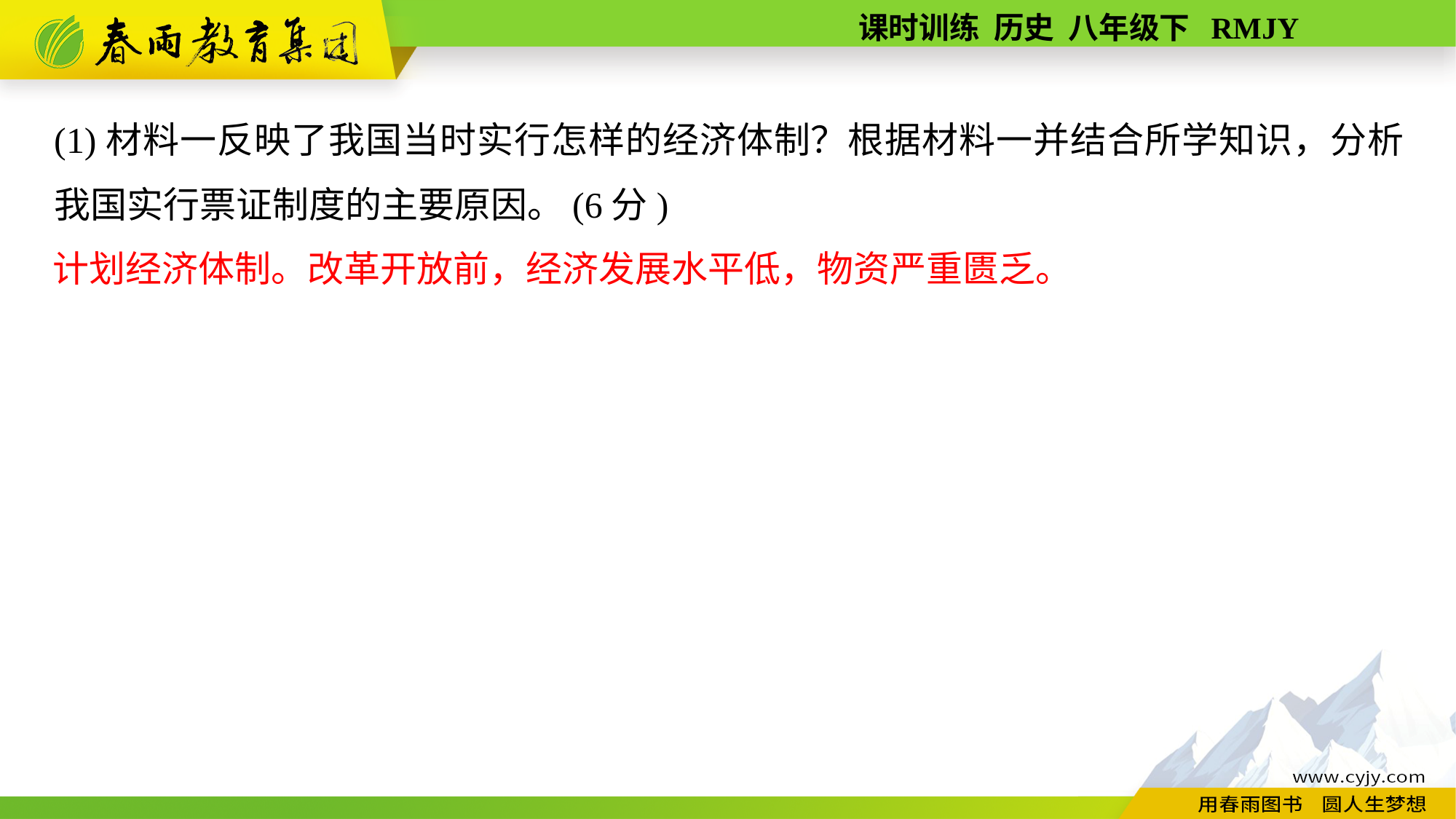

(1)材料一反映了我国当时实行怎样的经济体制？根据材料一并结合所学知识，分析我国实行票证制度的主要原因。(6分)
计划经济体制。改革开放前，经济发展水平低，物资严重匮乏。